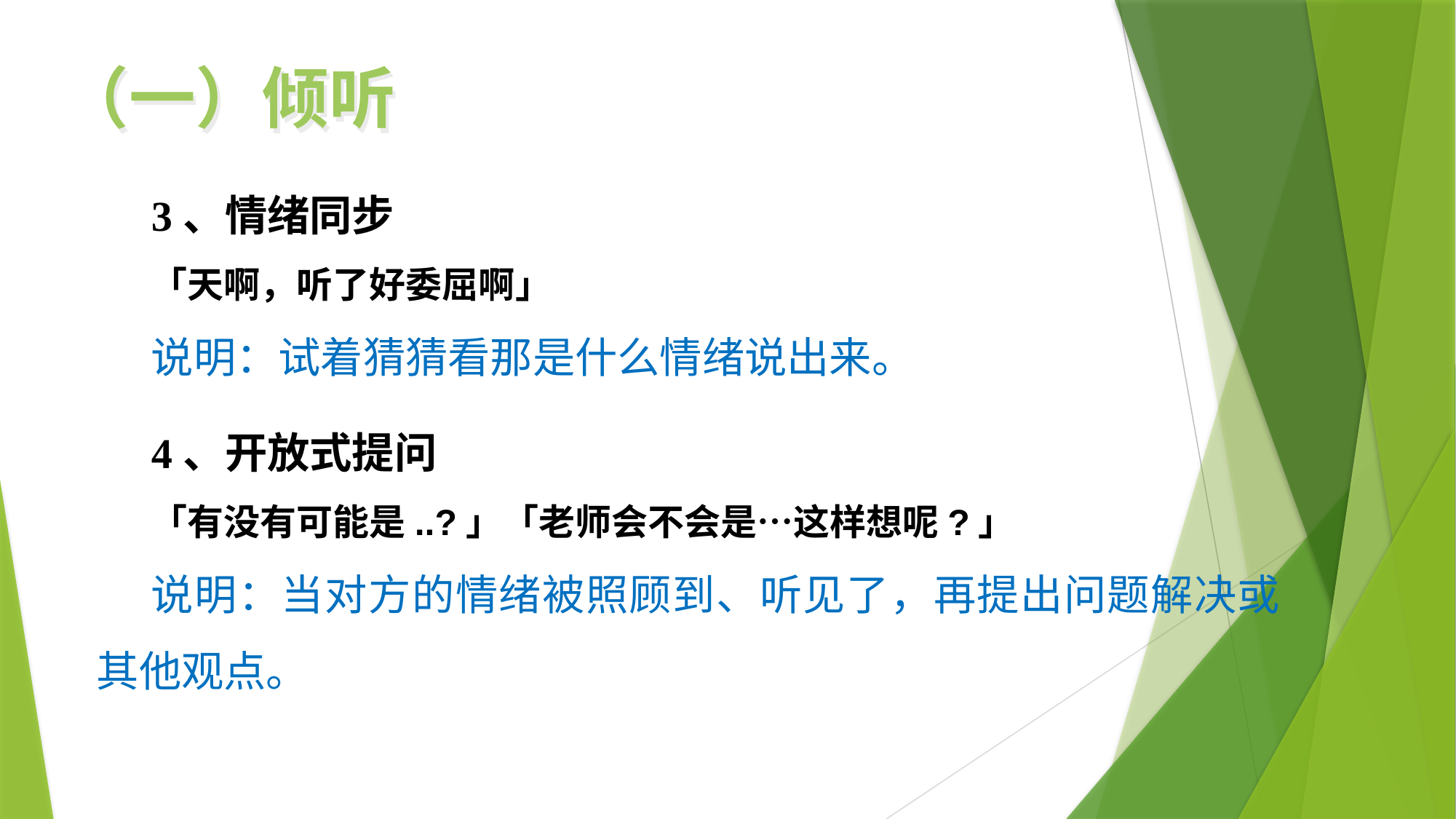

（一）倾听
3、情绪同步
「天啊，听了好委屈啊」
说明：试着猜猜看那是什么情绪说出来。
4、开放式提问
「有没有可能是..?」「老师会不会是…这样想呢?」
说明：当对方的情绪被照顾到、听见了，再提出问题解决或其他观点。